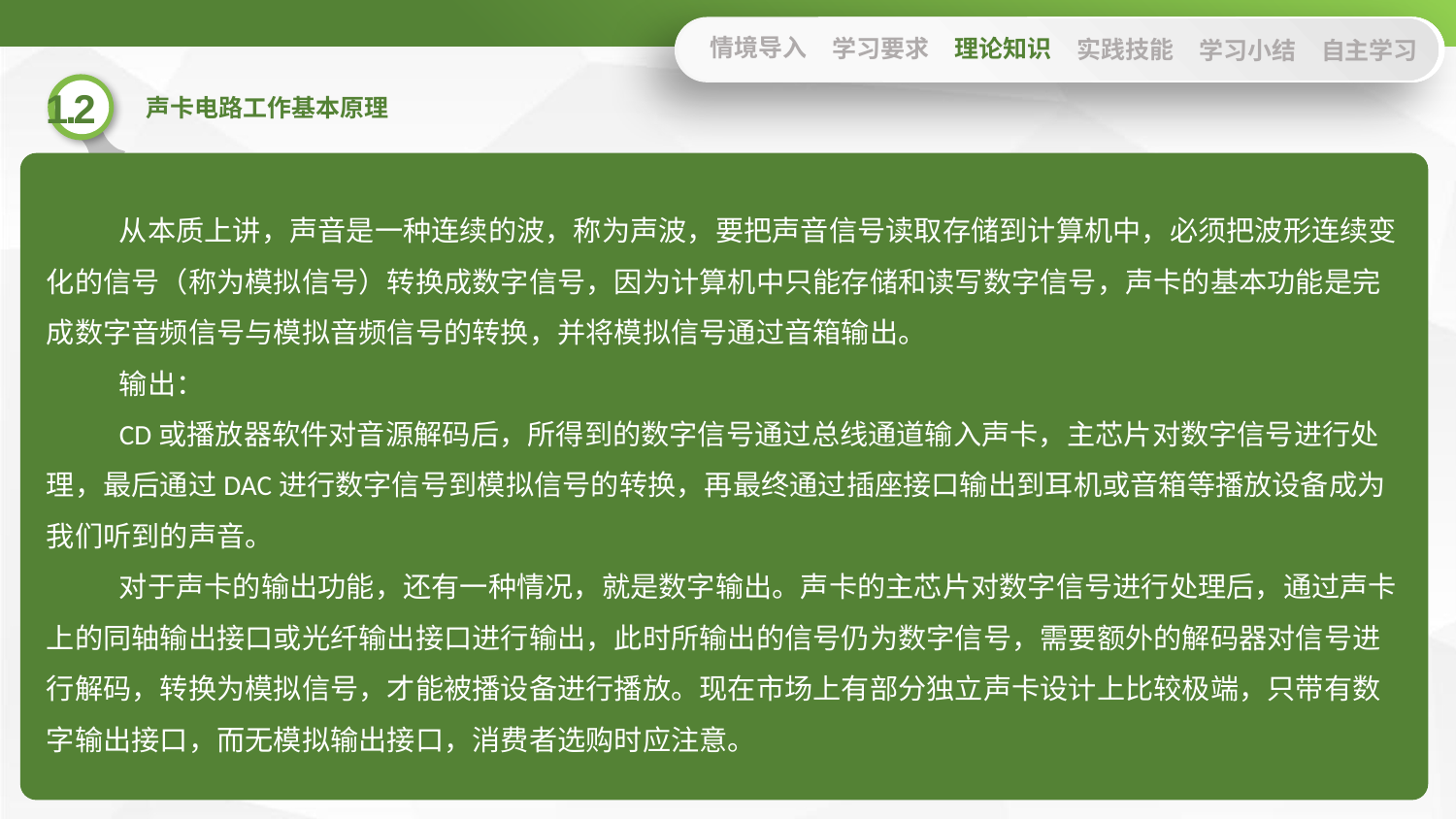

情境导入
学习要求
理论知识
实践技能
学习小结
自主学习
从本质上讲，声音是一种连续的波，称为声波，要把声音信号读取存储到计算机中，必须把波形连续变化的信号（称为模拟信号）转换成数字信号，因为计算机中只能存储和读写数字信号，声卡的基本功能是完成数字音频信号与模拟音频信号的转换，并将模拟信号通过音箱输出。
输出：
CD或播放器软件对音源解码后，所得到的数字信号通过总线通道输入声卡，主芯片对数字信号进行处理，最后通过DAC进行数字信号到模拟信号的转换，再最终通过插座接口输出到耳机或音箱等播放设备成为我们听到的声音。
对于声卡的输出功能，还有一种情况，就是数字输出。声卡的主芯片对数字信号进行处理后，通过声卡上的同轴输出接口或光纤输出接口进行输出，此时所输出的信号仍为数字信号，需要额外的解码器对信号进行解码，转换为模拟信号，才能被播设备进行播放。现在市场上有部分独立声卡设计上比较极端，只带有数字输出接口，而无模拟输出接口，消费者选购时应注意。